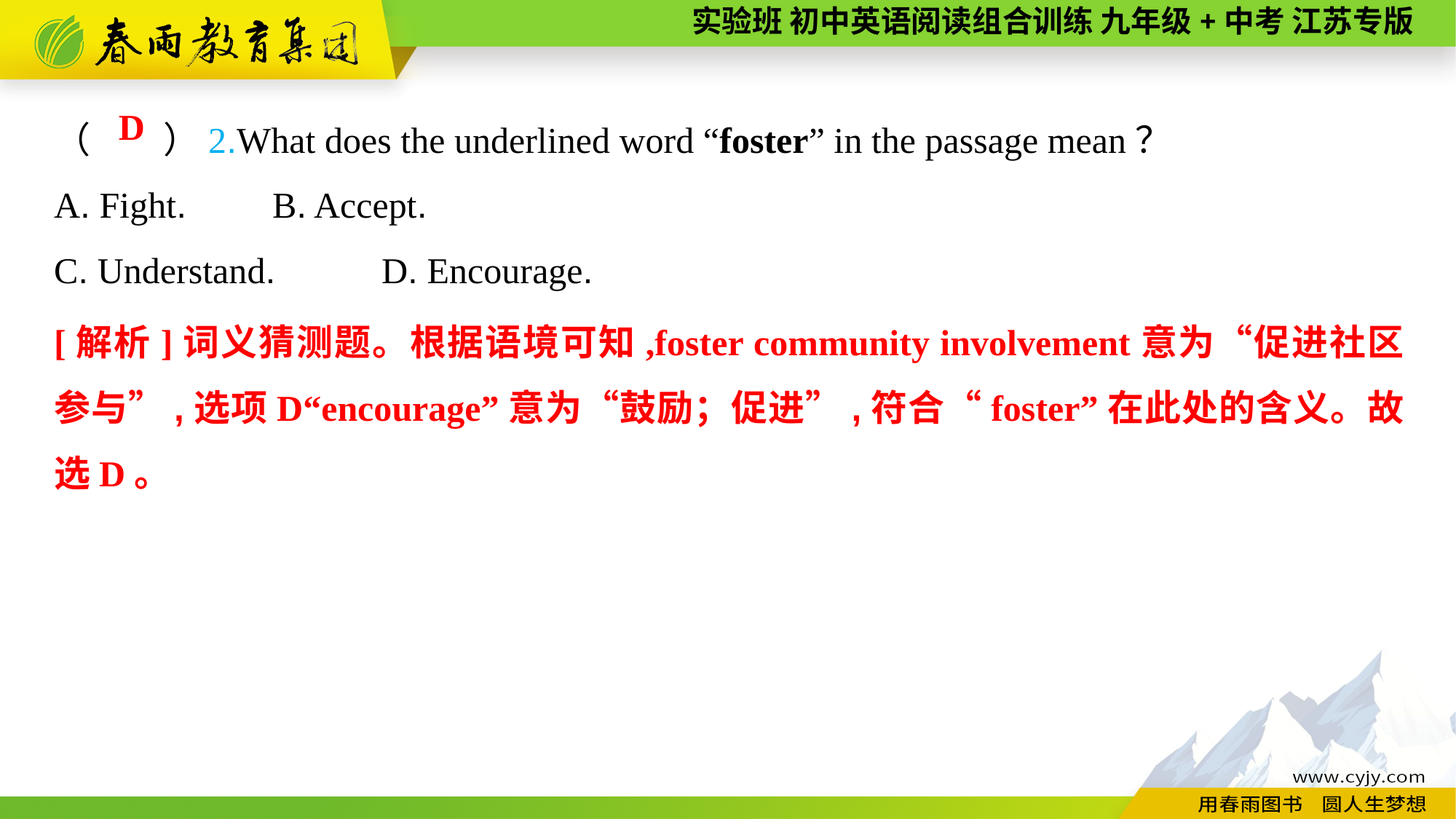

（　　）2.What does the underlined word “foster” in the passage mean？
A. Fight.	B. Accept.
C. Understand.	D. Encourage.
D
[解析]词义猜测题。根据语境可知,foster community involvement意为“促进社区参与”,选项D“encourage”意为“鼓励；促进”,符合“foster”在此处的含义。故选D。